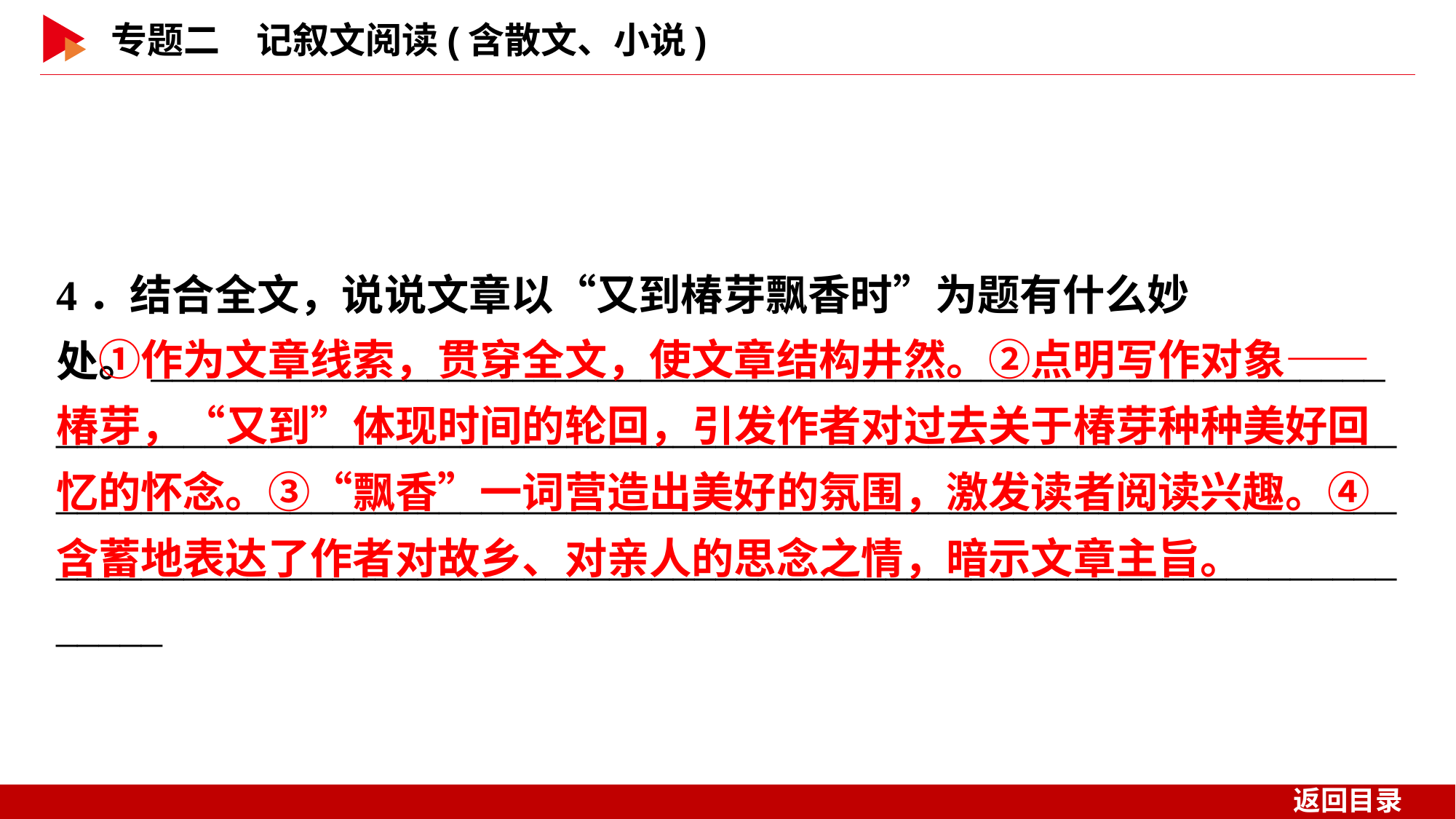

4．结合全文，说说文章以“又到椿芽飘香时”为题有什么妙处。____________________________________________________________________________________________________________________________________________________________________________________________________________________________________________________________
　①作为文章线索，贯穿全文，使文章结构井然。②点明写作对象——椿芽，“又到”体现时间的轮回，引发作者对过去关于椿芽种种美好回忆的怀念。③“飘香”一词营造出美好的氛围，激发读者阅读兴趣。④含蓄地表达了作者对故乡、对亲人的思念之情，暗示文章主旨。